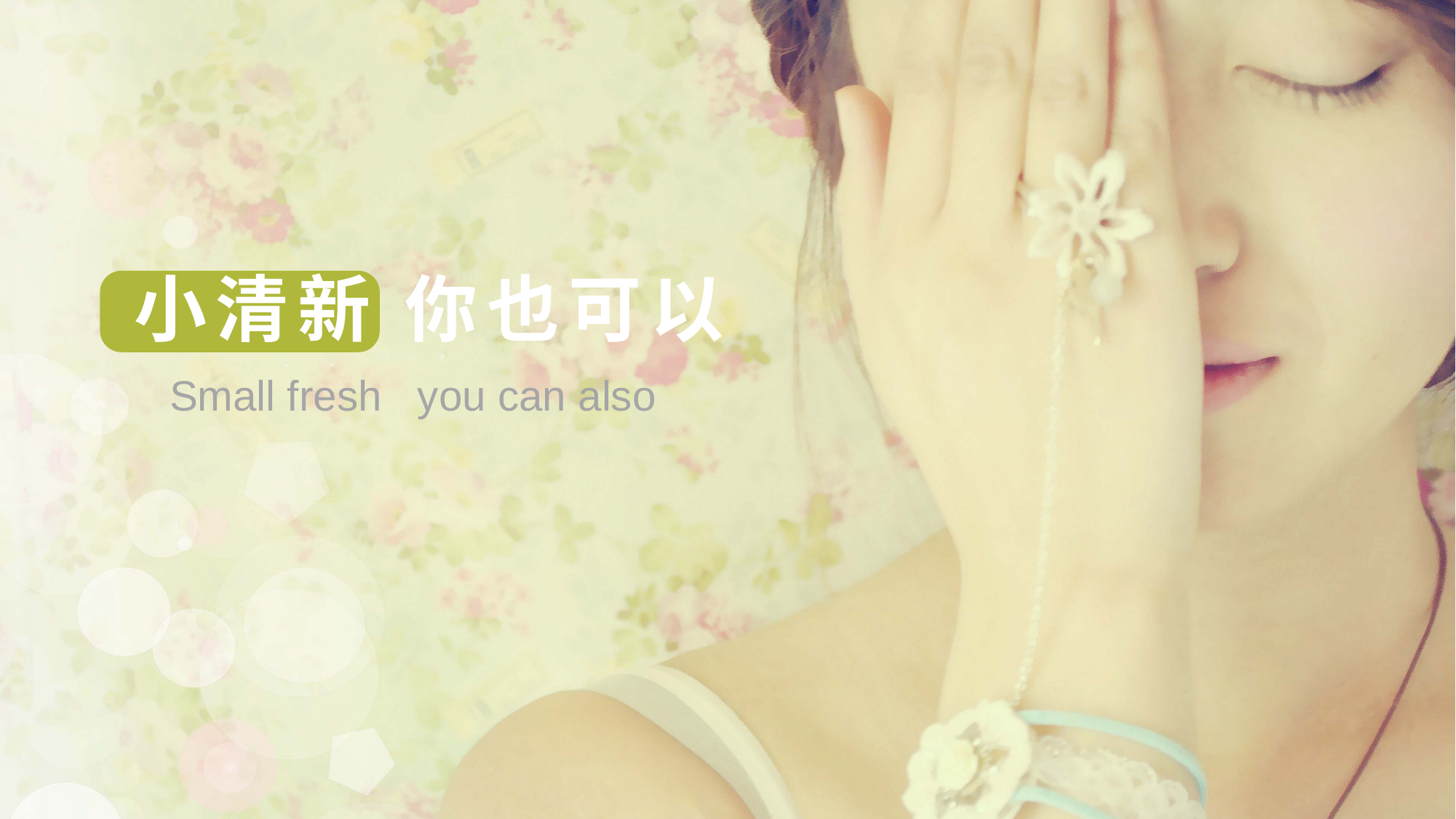

小清新 你也可以

Small fresh   you can also